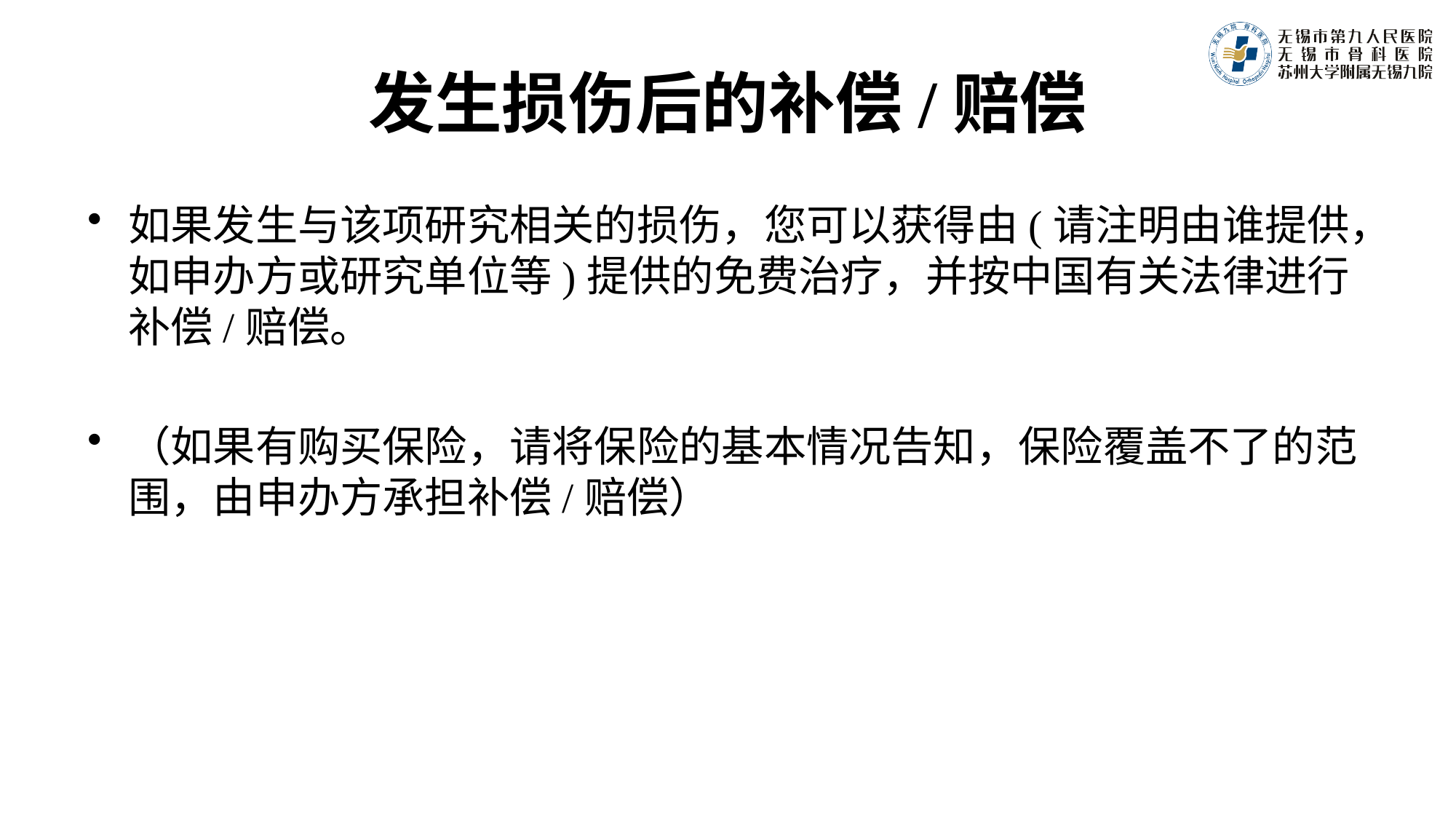

# 发生损伤后的补偿/赔偿
如果发生与该项研究相关的损伤，您可以获得由(请注明由谁提供，如申办方或研究单位等)提供的免费治疗，并按中国有关法律进行补偿/赔偿。

（如果有购买保险，请将保险的基本情况告知，保险覆盖不了的范围，由申办方承担补偿/赔偿）